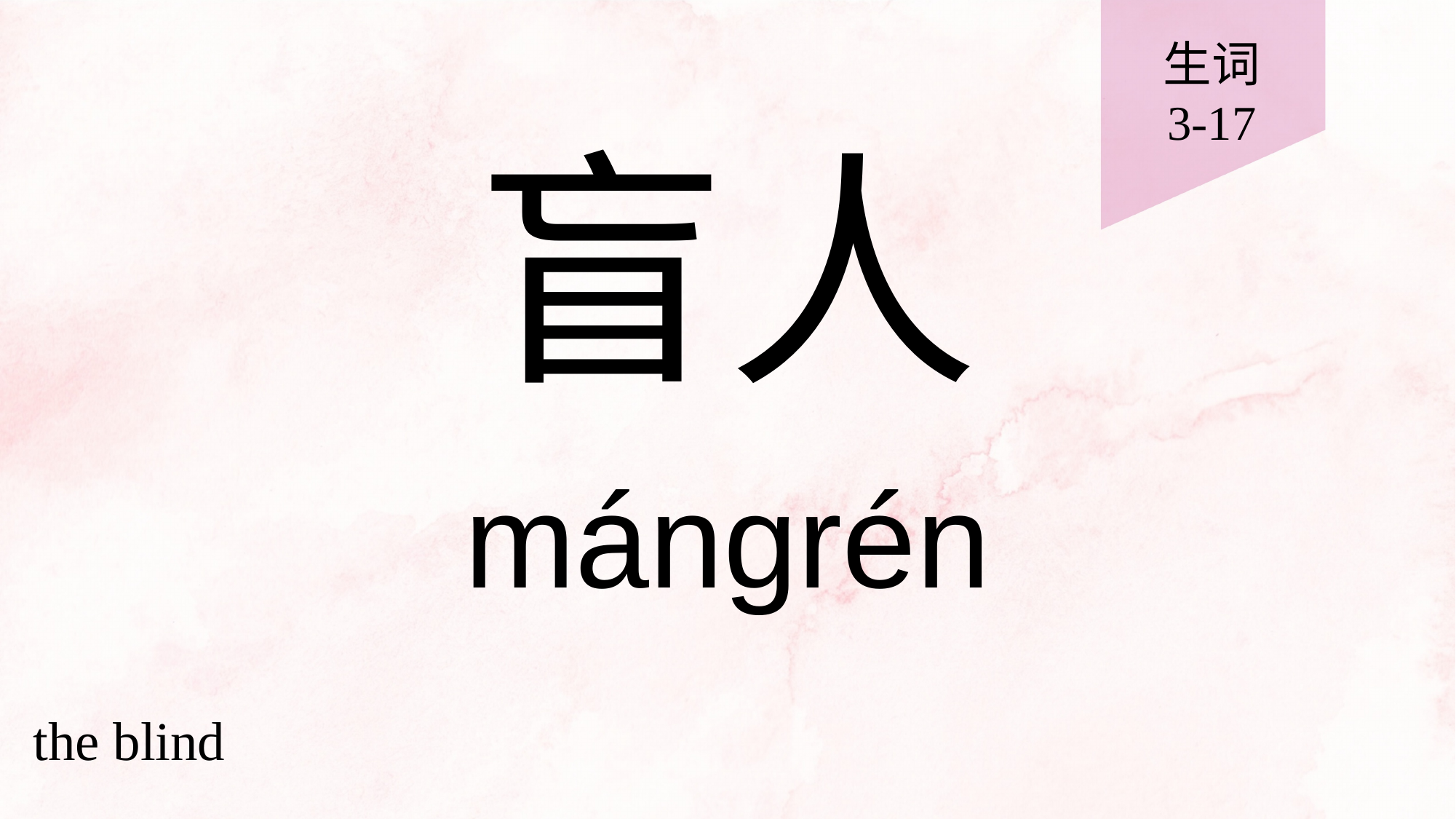

生词
3-17
# 盲人
mángrén
the blind